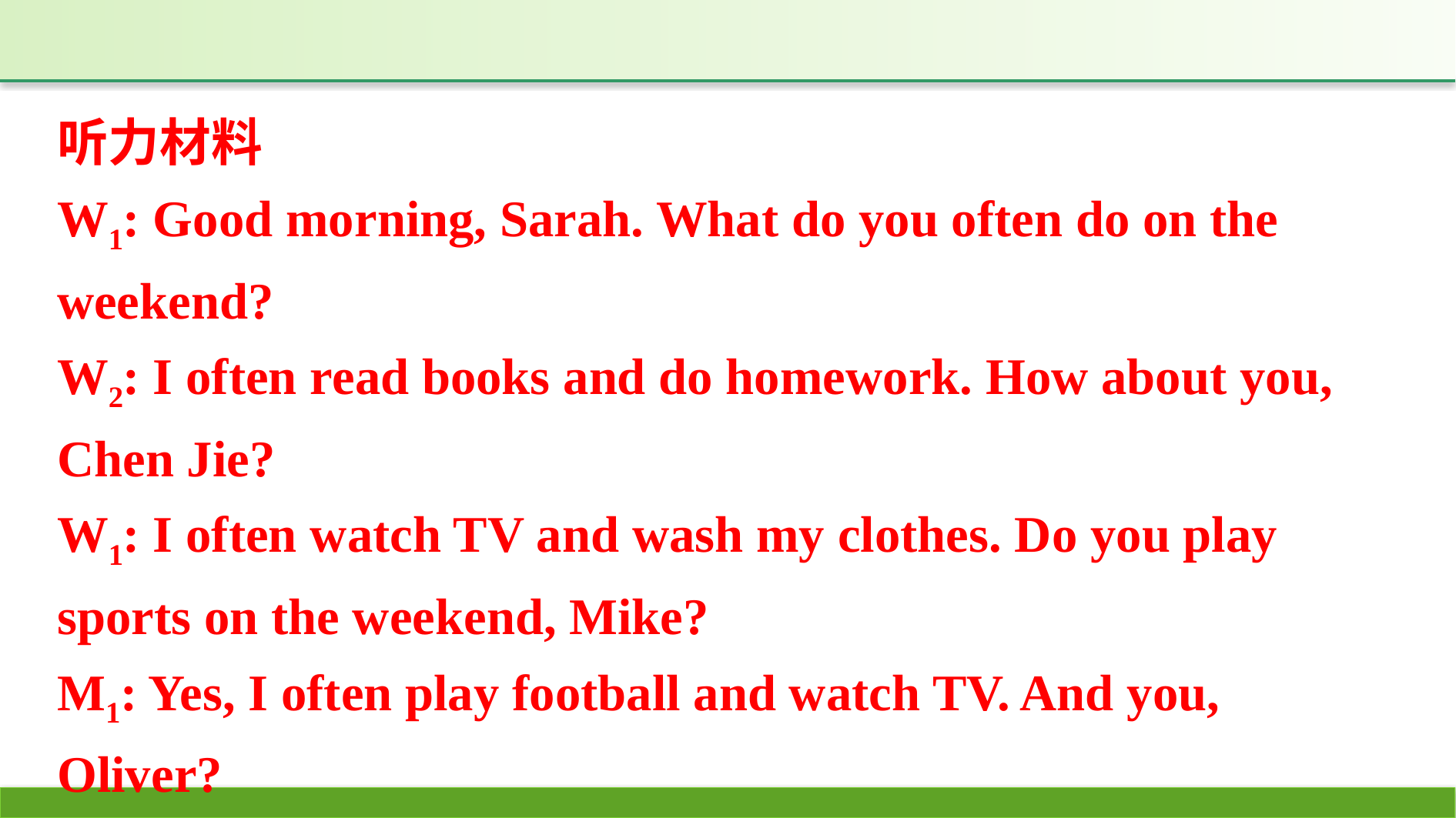

听力材料
W1: Good morning, Sarah. What do you often do on the weekend?
W2: I often read books and do homework. How about you, Chen Jie?
W1: I often watch TV and wash my clothes. Do you play sports on the weekend, Mike?
M1: Yes, I often play football and watch TV. And you, Oliver?
M2: I often play football and read books.